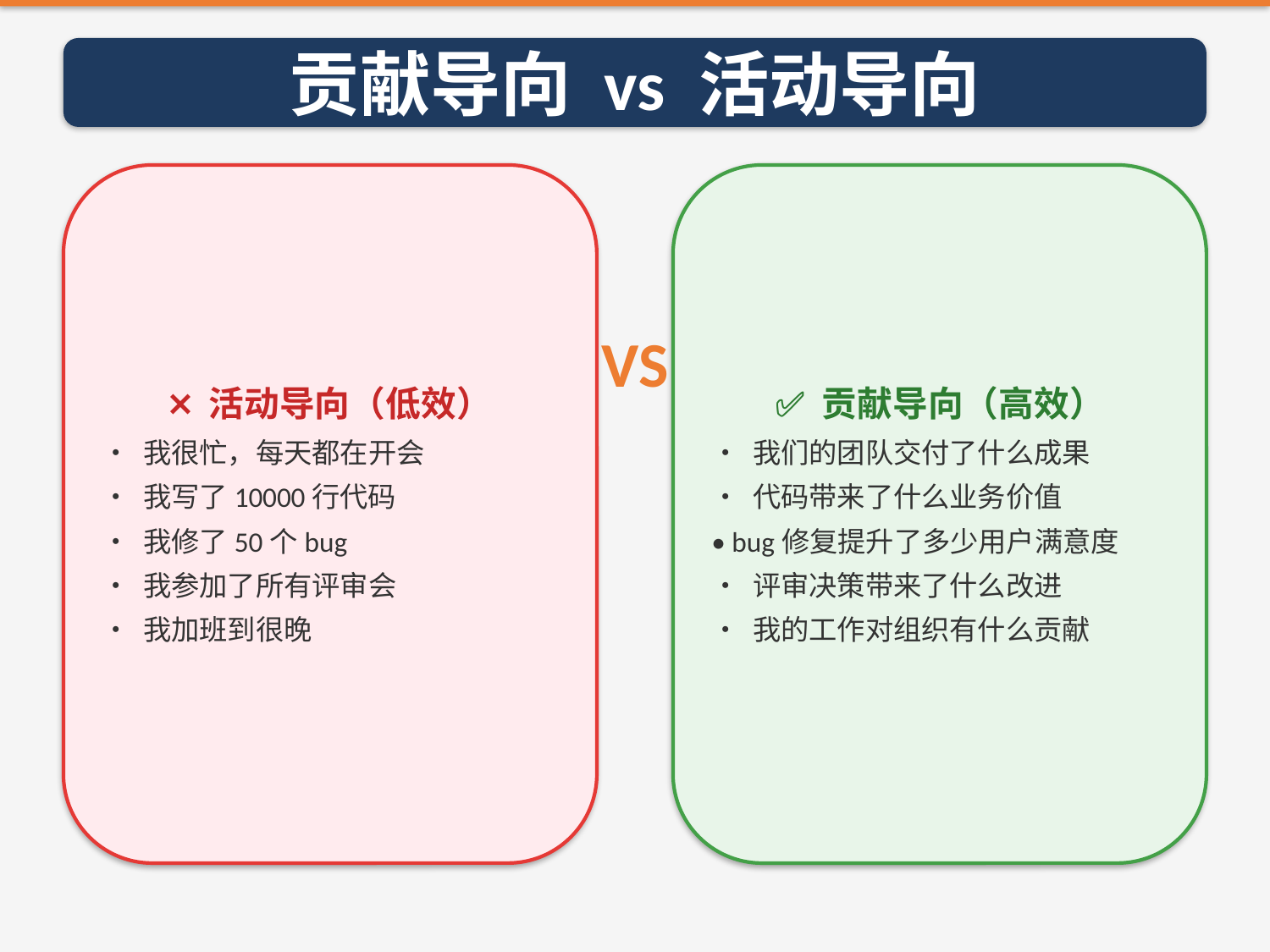

贡献导向 vs 活动导向
❌ 活动导向（低效）
• 我很忙，每天都在开会
• 我写了10000行代码
• 我修了50个bug
• 我参加了所有评审会
• 我加班到很晚
✅ 贡献导向（高效）
• 我们的团队交付了什么成果
• 代码带来了什么业务价值
• bug修复提升了多少用户满意度
• 评审决策带来了什么改进
• 我的工作对组织有什么贡献
VS